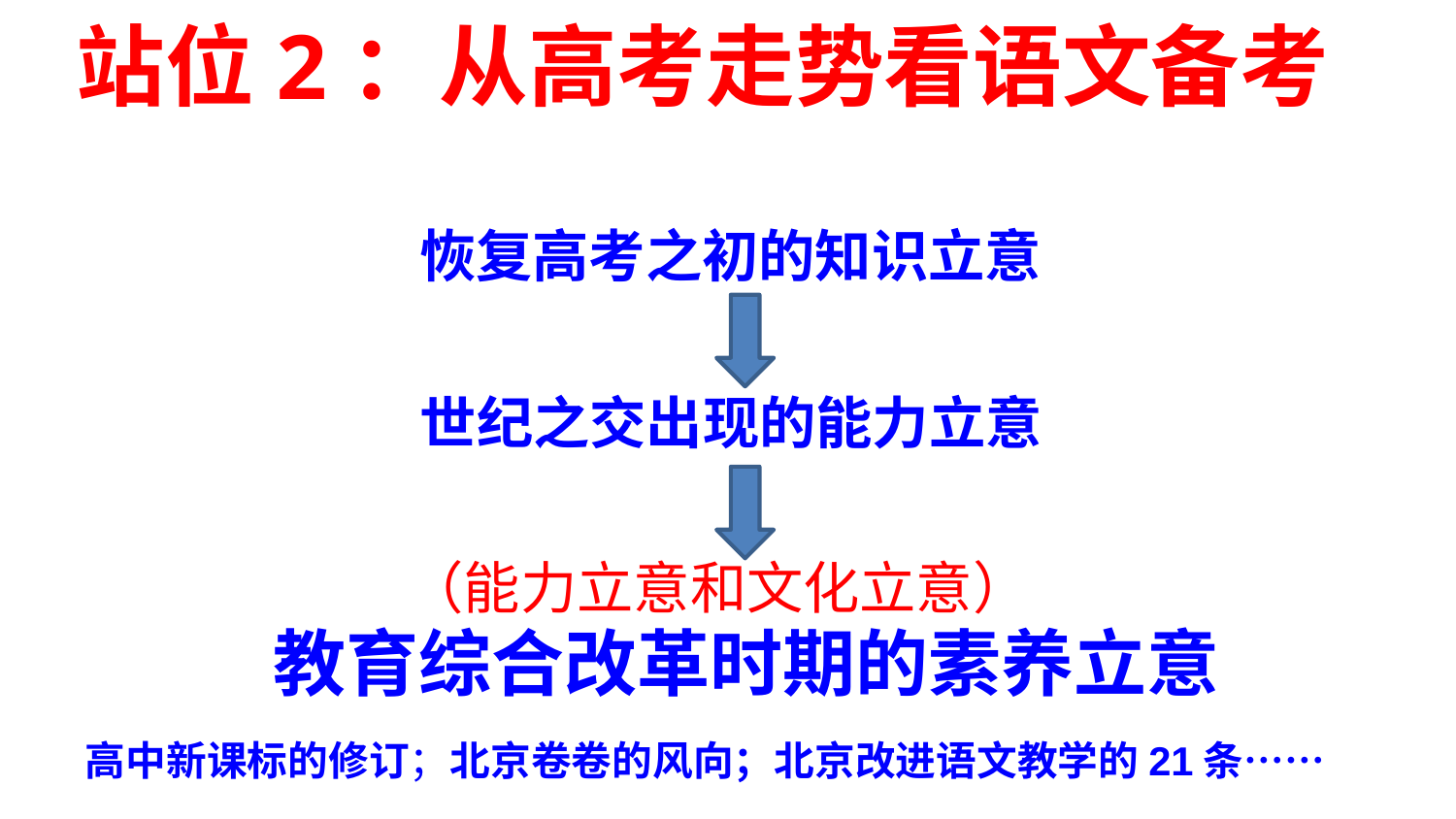

站位2：从高考走势看语文备考

  恢复高考之初的知识立意

   世纪之交出现的能力立意

  （能力立意和文化立意）
    教育综合改革时期的素养立意
高中新课标的修订；北京卷卷的风向；北京改进语文教学的21条……